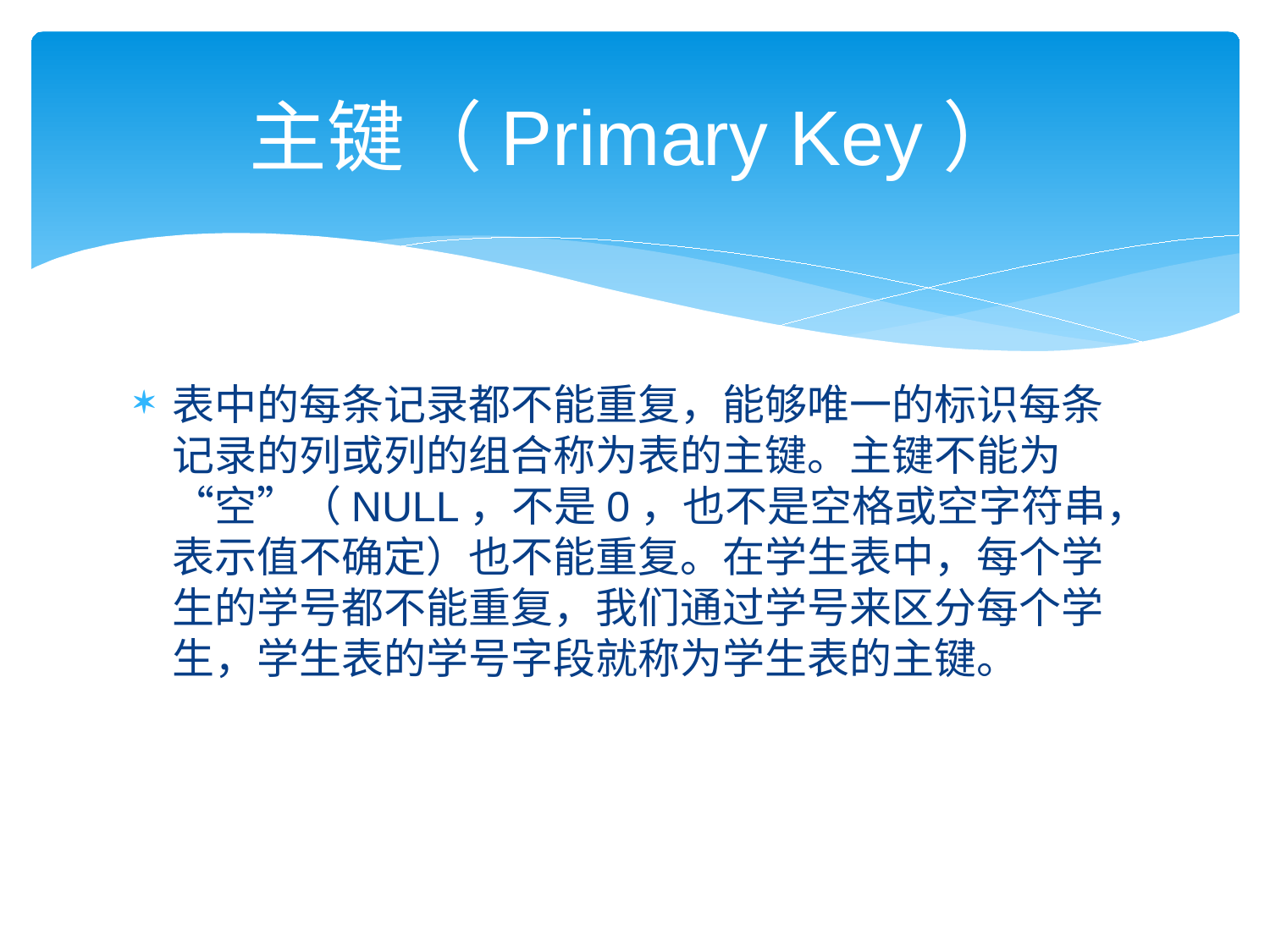

# 主键（Primary Key）
表中的每条记录都不能重复，能够唯一的标识每条记录的列或列的组合称为表的主键。主键不能为“空”（NULL，不是0，也不是空格或空字符串，表示值不确定）也不能重复。在学生表中，每个学生的学号都不能重复，我们通过学号来区分每个学生，学生表的学号字段就称为学生表的主键。